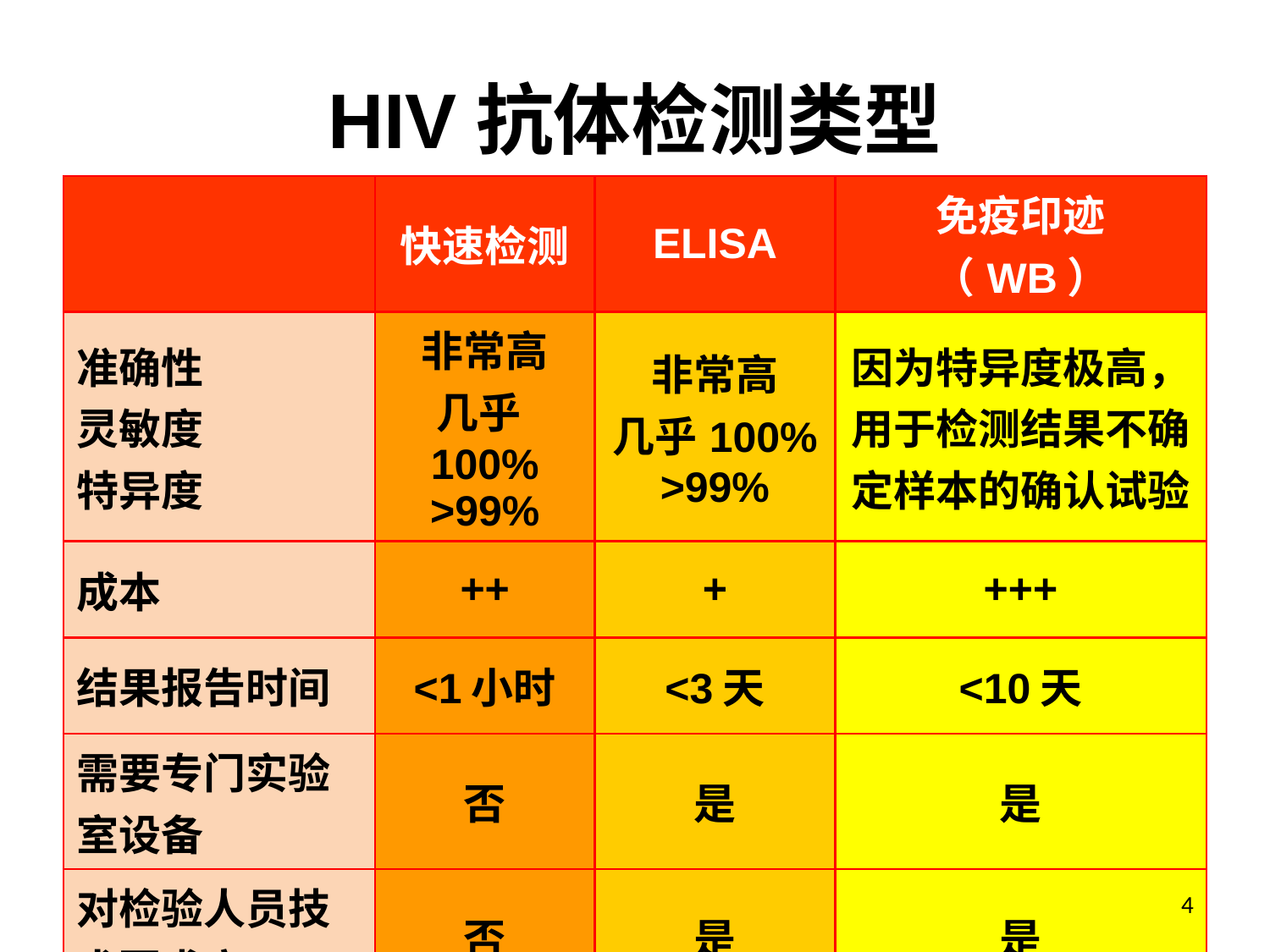

# HIV抗体检测类型
|  | 快速检测 | ELISA | 免疫印迹（WB） |
| --- | --- | --- | --- |
| 准确性 灵敏度 特异度 | 非常高 几乎100% >99% | 非常高 几乎100% >99% | 因为特异度极高，用于检测结果不确定样本的确认试验 |
| 成本 | ++ | + | +++ |
| 结果报告时间 | <1小时 | <3天 | <10天 |
| 需要专门实验室设备 | 否 | 是 | 是 |
| 对检验人员技术要求高 | 否 | 是 | 是 |
4